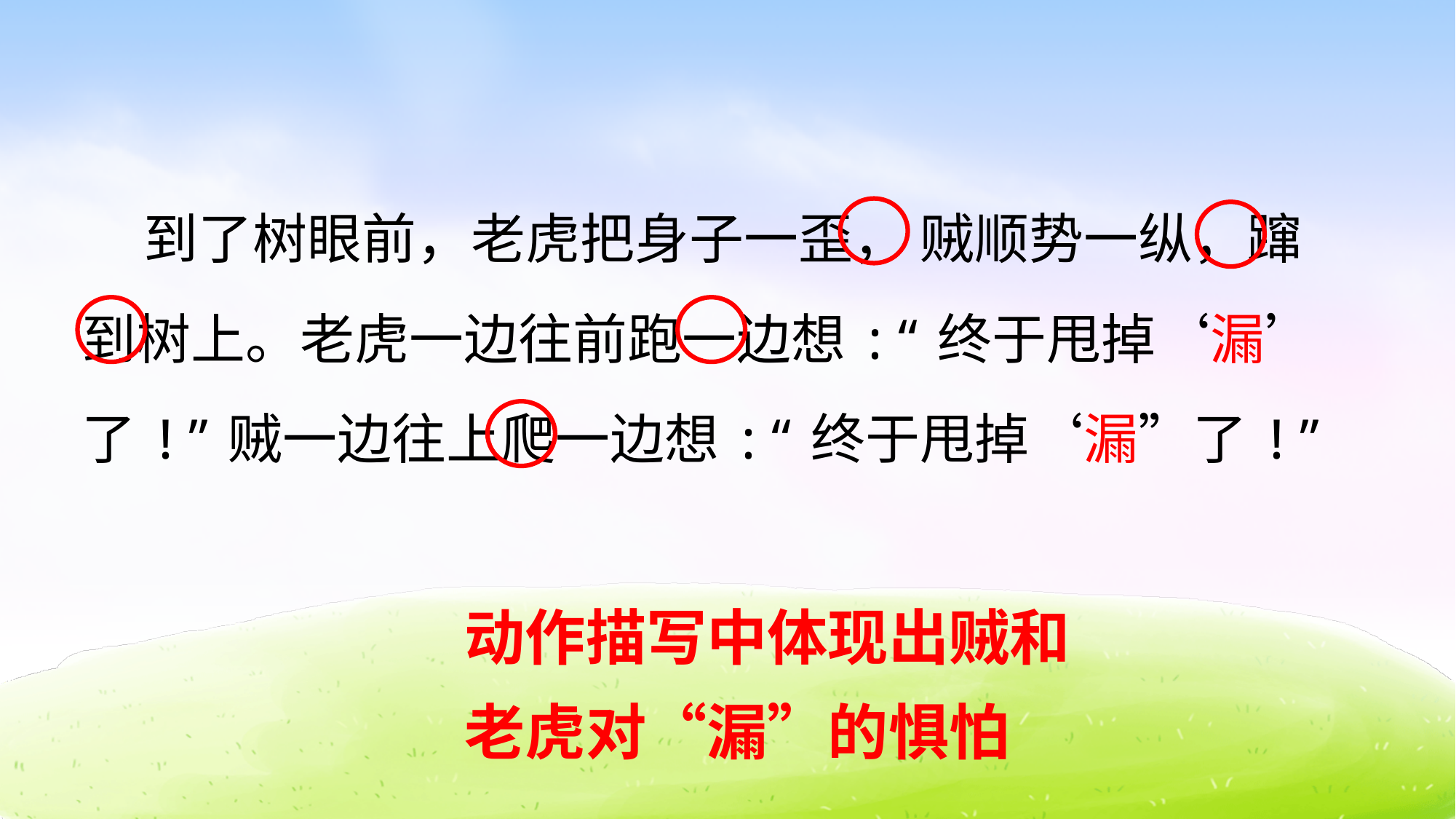

到了树眼前，老虎把身子一歪， 贼顺势一纵，蹿到树上。老虎一边往前跑一边想:“终于甩掉‘漏’了!”贼一边往上爬一边想:“终于甩掉‘漏”了!”

动作描写中体现出贼和老虎对“漏”的惧怕